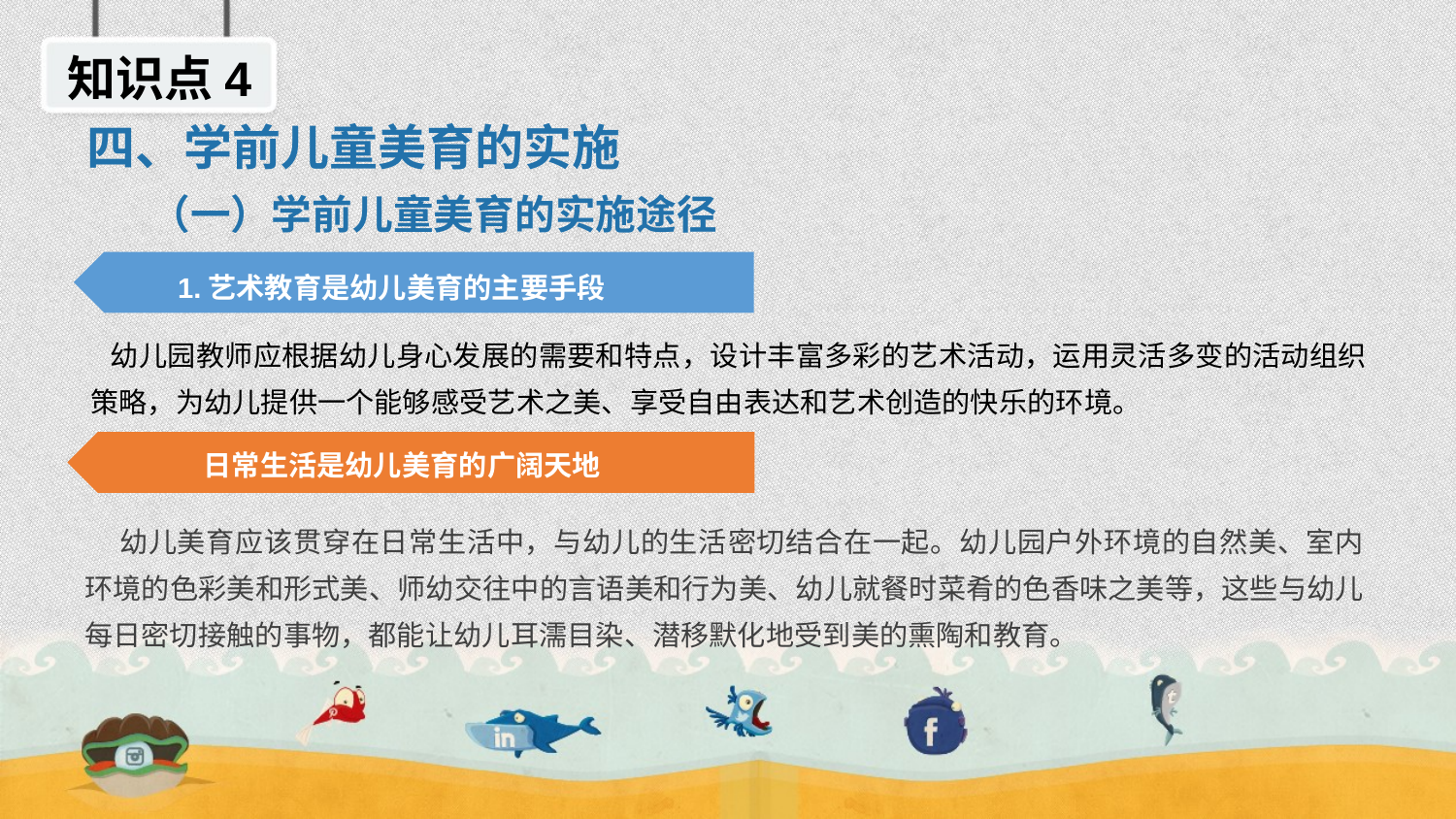

知识点4
四、学前儿童美育的实施
（一）学前儿童美育的实施途径

1.艺术教育是幼儿美育的主要手段
  幼儿园教师应根据幼儿身心发展的需要和特点，设计丰富多彩的艺术活动，运用灵活多变的活动组织策略，为幼儿提供一个能够感受艺术之美、享受自由表达和艺术创造的快乐的环境。

日常生活是幼儿美育的广阔天地
    幼儿美育应该贯穿在日常生活中，与幼儿的生活密切结合在一起。幼儿园户外环境的自然美、室内环境的色彩美和形式美、师幼交往中的言语美和行为美、幼儿就餐时菜肴的色香味之美等，这些与幼儿每日密切接触的事物，都能让幼儿耳濡目染、潜移默化地受到美的熏陶和教育。